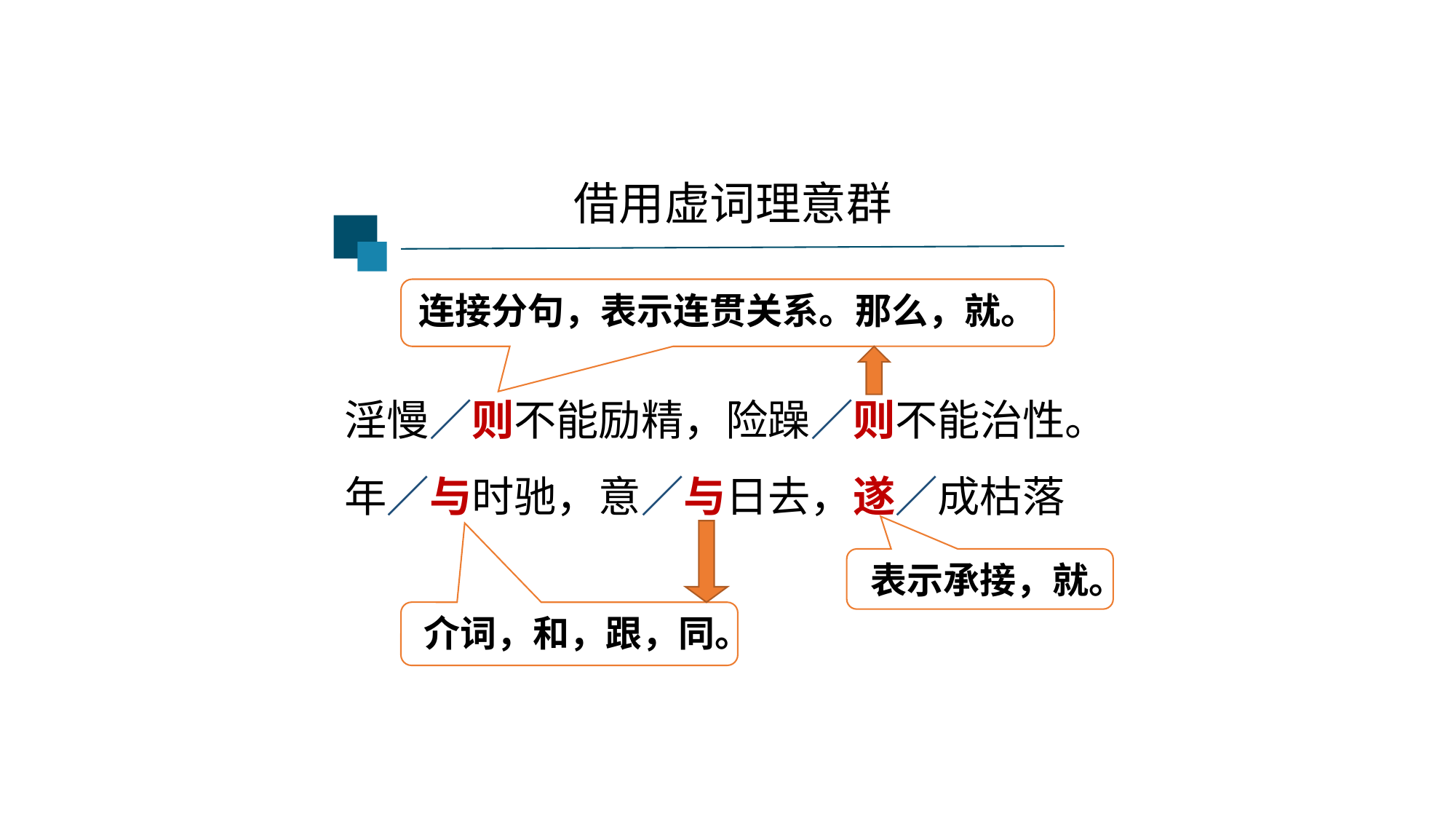

借用虚词理意群

连接分句，表示连贯关系。那么，就。

淫慢∕则不能励精，险躁∕则不能治性。
年∕与时驰，意∕与日去，遂∕成枯落

表示承接，就。
介词，和，跟，同。